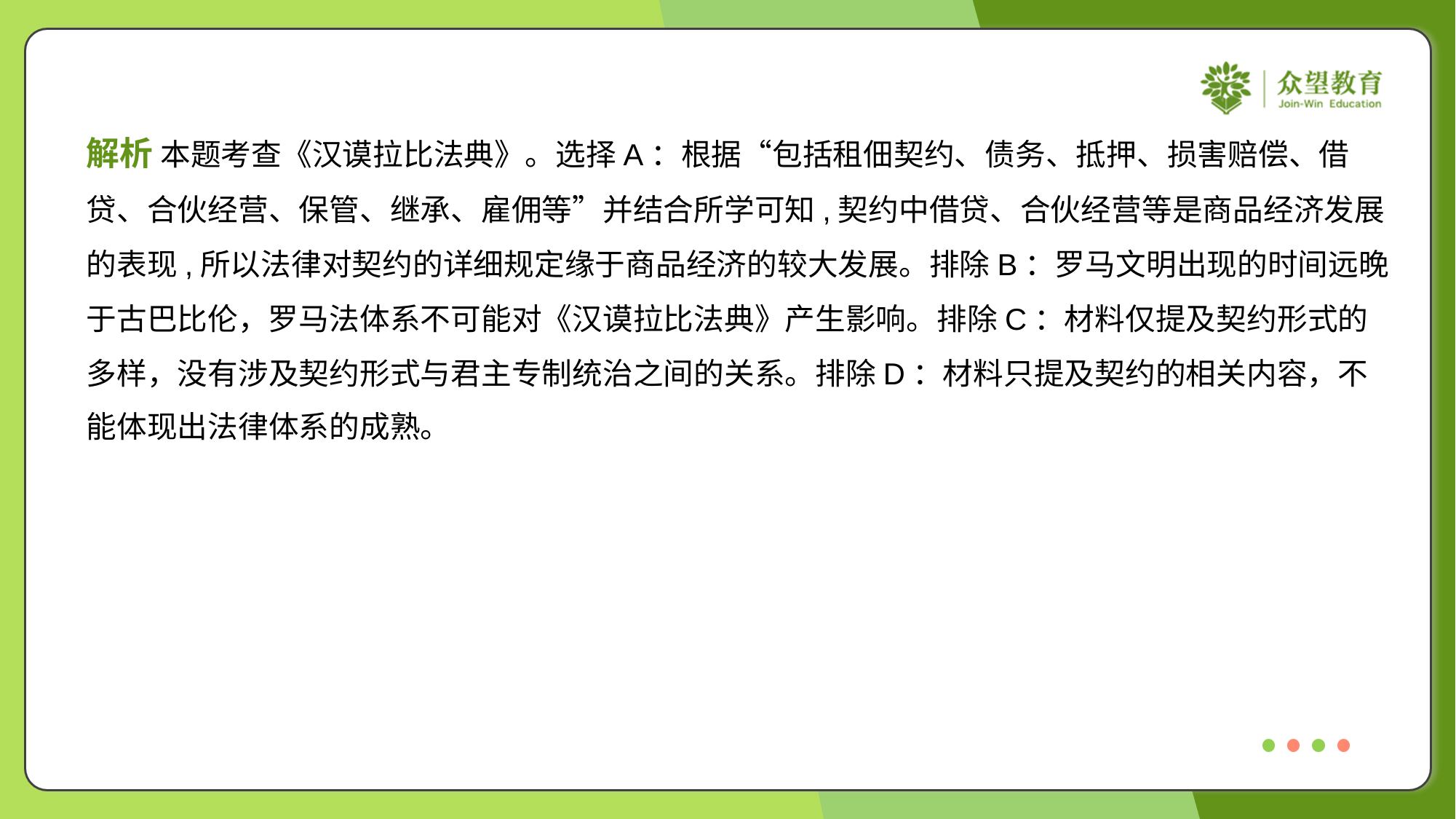

解析 本题考查《汉谟拉比法典》。选择A：根据“包括租佃契约、债务、抵押、损害赔偿、借
贷、合伙经营、保管、继承、雇佣等”并结合所学可知,契约中借贷、合伙经营等是商品经济发展
的表现,所以法律对契约的详细规定缘于商品经济的较大发展。排除B：罗马文明出现的时间远晚
于古巴比伦，罗马法体系不可能对《汉谟拉比法典》产生影响。排除C：材料仅提及契约形式的
多样，没有涉及契约形式与君主专制统治之间的关系。排除D：材料只提及契约的相关内容，不
能体现出法律体系的成熟。